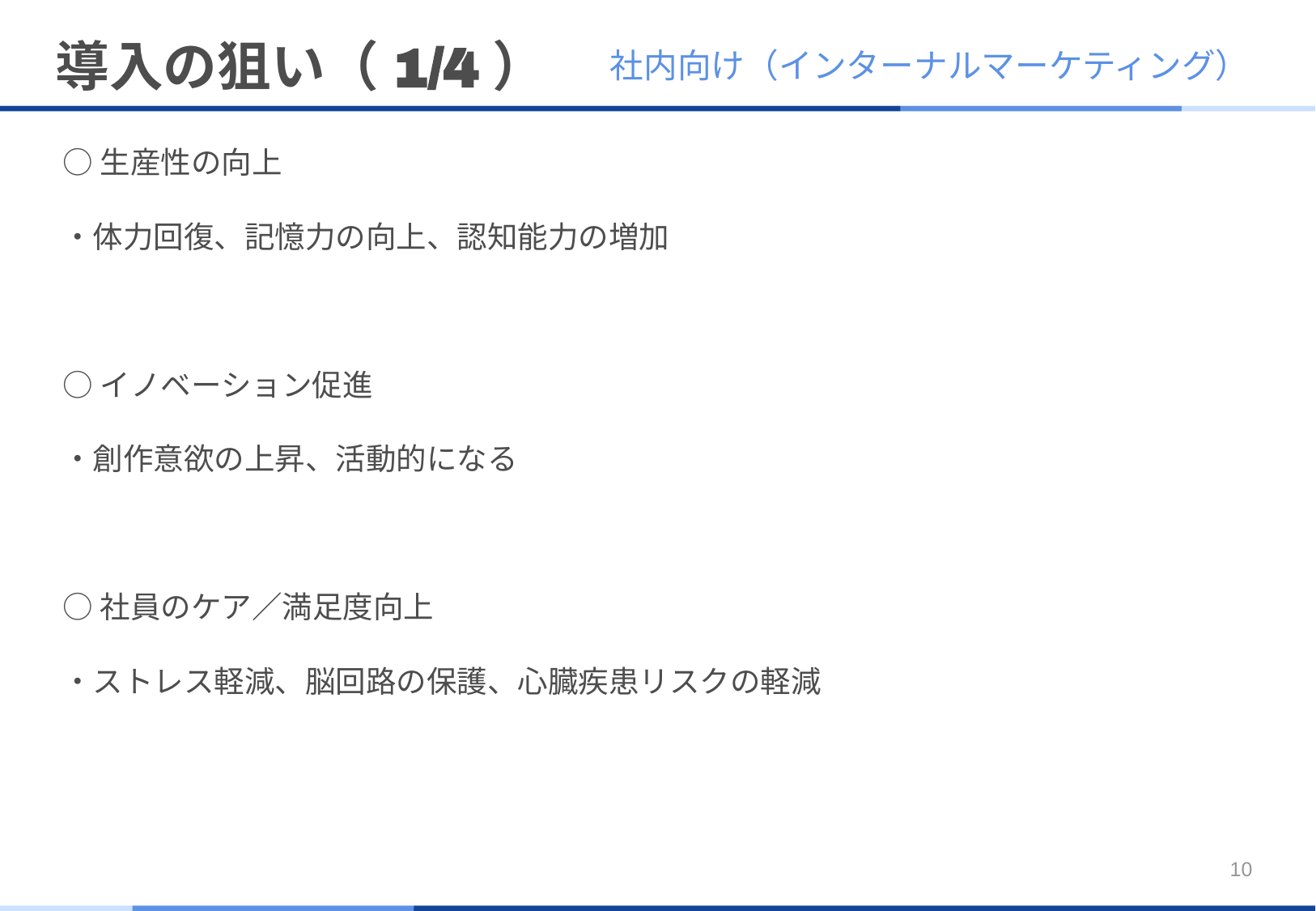

# 導入の狙い（1/4）
社内向け（インターナルマーケティング）
○生産性の向上
・体力回復、記憶力の向上、認知能力の増加

○イノベーション促進
・創作意欲の上昇、活動的になる

○社員のケア／満足度向上
・ストレス軽減、脳回路の保護、心臓疾患リスクの軽減
10